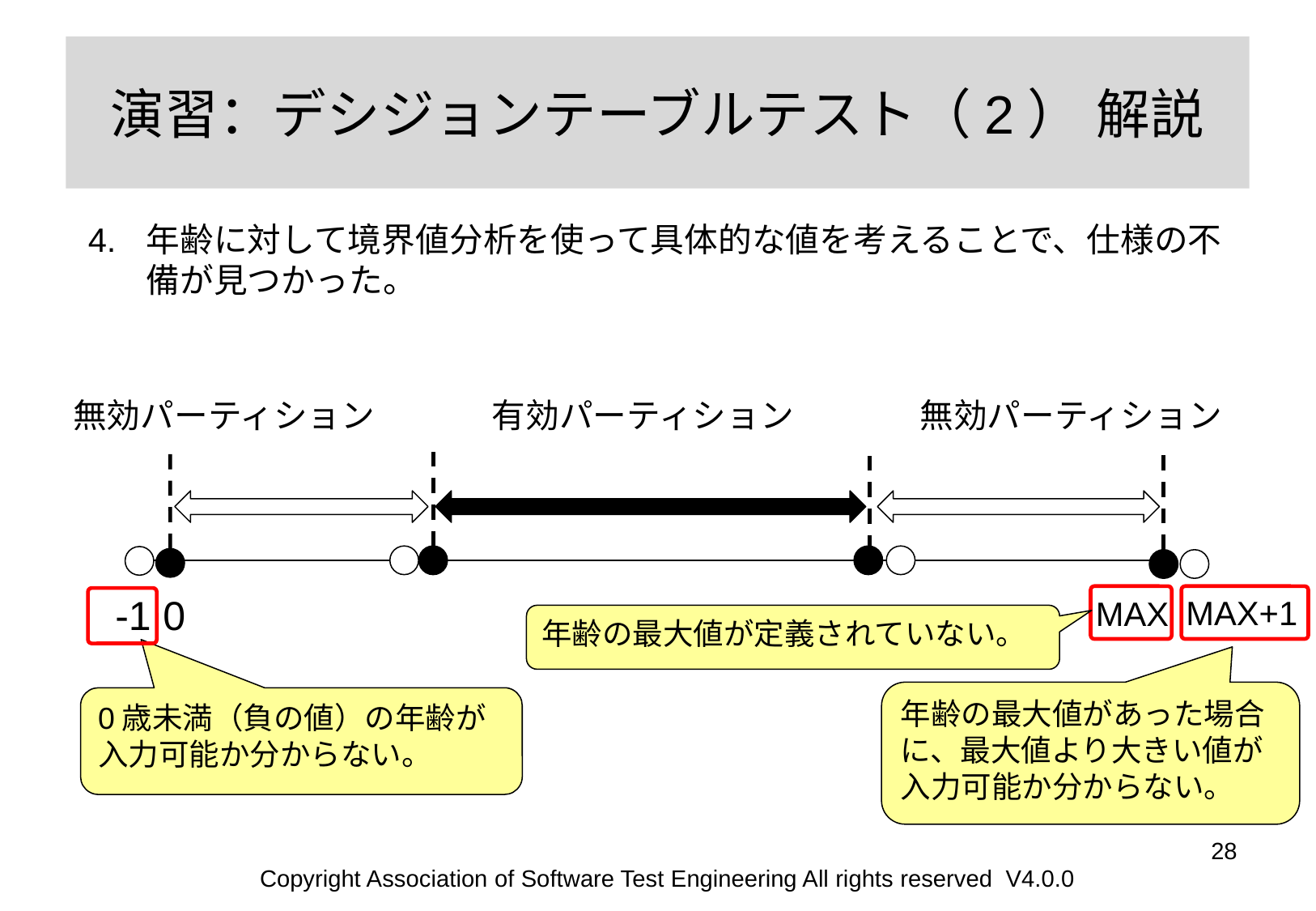

# 演習：デシジョンテーブルテスト（2） 解説
年齢に対して境界値分析を使って具体的な値を考えることで、仕様の不備が見つかった。
無効パーティション
有効パーティション
無効パーティション

-1
0
MAX+1

MAX

年齢の最大値が定義されていない。
年齢の最大値があった場合に、最大値より大きい値が入力可能か分からない。
0歳未満（負の値）の年齢が入力可能か分からない。
28
Copyright Association of Software Test Engineering All rights reserved  V4.0.0